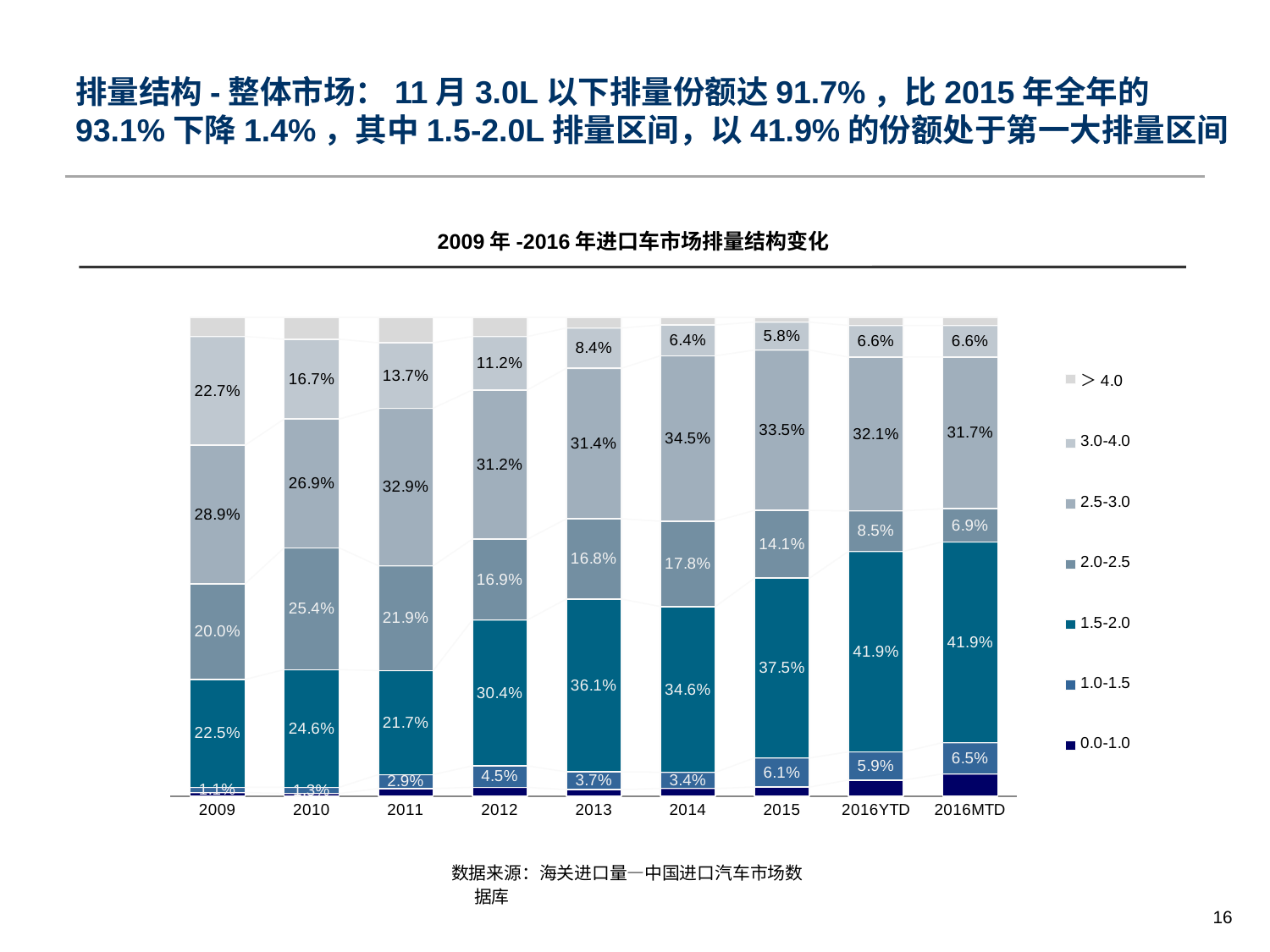

排量结构-整体市场：11月3.0L以下排量份额达91.7%，比2015年全年的93.1%下降1.4%，其中1.5-2.0L排量区间，以41.9%的份额处于第一大排量区间
2009年-2016年进口车市场排量结构变化

### Chart

| Category | 0.0-1.0 | 1.0-1.5 | 1.5-2.0 | 2.0-2.5 | 2.5-3.0 | 3.0-4.0 | ＞4.0 |
|---|---|---|---|---|---|---|---|
| 2009 | 0.007341341582633631 | 0.01098388975935079 | 0.22512822573085317 | 0.19976430570621256 | 0.2893924176074354 | 0.22728161450591242 | 0.040108205107602476 |
| 2010 | 0.005373413078974982 | 0.012748425845971013 | 0.24591688254496347 | 0.2542946848176873 | 0.2690937886740498 | 0.16661427224143366 | 0.045958532796920505 |
| 2011 | 0.01575901148389543 | 0.02908179803593381 | 0.21718996234554436 | 0.21904516292126838 | 0.32900555133095405 | 0.1366640639493754 | 0.0532544499330293 |
| 2012 | 0.018188278415678664 | 0.044945207016494 | 0.3044909675730265 | 0.16883719190634716 | 0.3115626285671544 | 0.1116710924935482 | 0.0403046340277519 |
| 2013 | 0.013490235897807849 | 0.03705152347969346 | 0.36089575718956907 | 0.16764881869775708 | 0.31419539947037184 | 0.08412229282204453 | 0.02259597244275677 |
| 2014 | 0.015927633359740033 | 0.03370113756662502 | 0.34611460129898336 | 0.17830687230825265 | 0.34547545523214074 | 0.06425472875973072 | 0.0162195714745284 |
| 2015 | 0.018741907286130337 | 0.06087310157203158 | 0.37545424373735004 | 0.14147068859938217 | 0.33483571498688847 | 0.05837972766410972 | 0.010244616154108634 |
| 2016YTD | 0.03344069661697139 | 0.05896913884373219 | 0.41860394451546534 | 0.08457788649154305 | 0.32109471481808677 | 0.0661445367353893 | 0.01716908197881239 |
| 2016MTD | 0.04629296921787041 | 0.06544695971573442 | 0.419301712779974 | 0.0690102607098655 | 0.31708388230127404 | 0.06559667824489959 | 0.017267537030382883 |
数据来源：海关进口量—中国进口汽车市场数据库